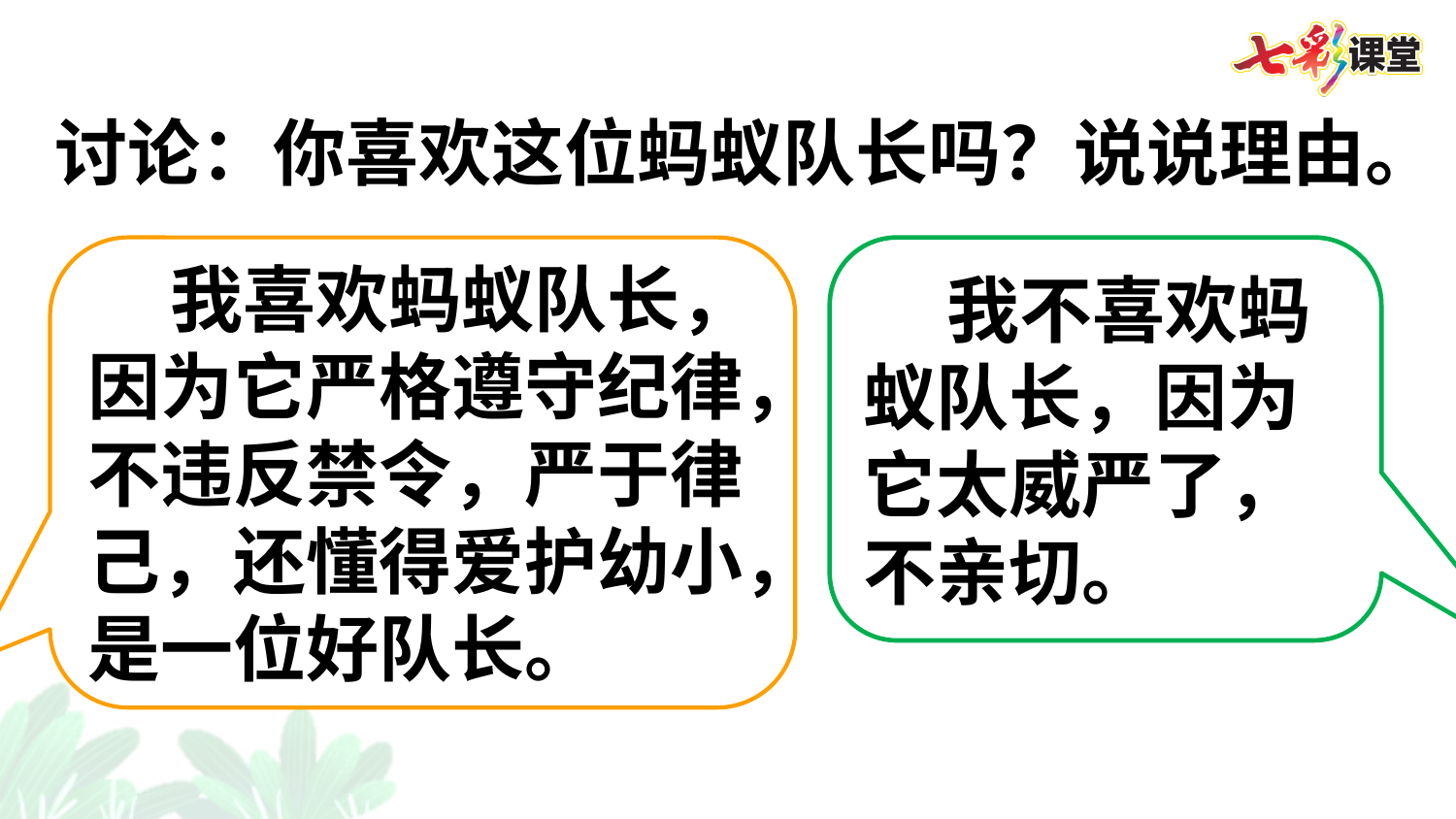

讨论：你喜欢这位蚂蚁队长吗？说说理由。
    我喜欢蚂蚁队长，因为它严格遵守纪律，不违反禁令，严于律己，还懂得爱护幼小，是一位好队长。
    我不喜欢蚂蚁队长，因为它太威严了，不亲切。